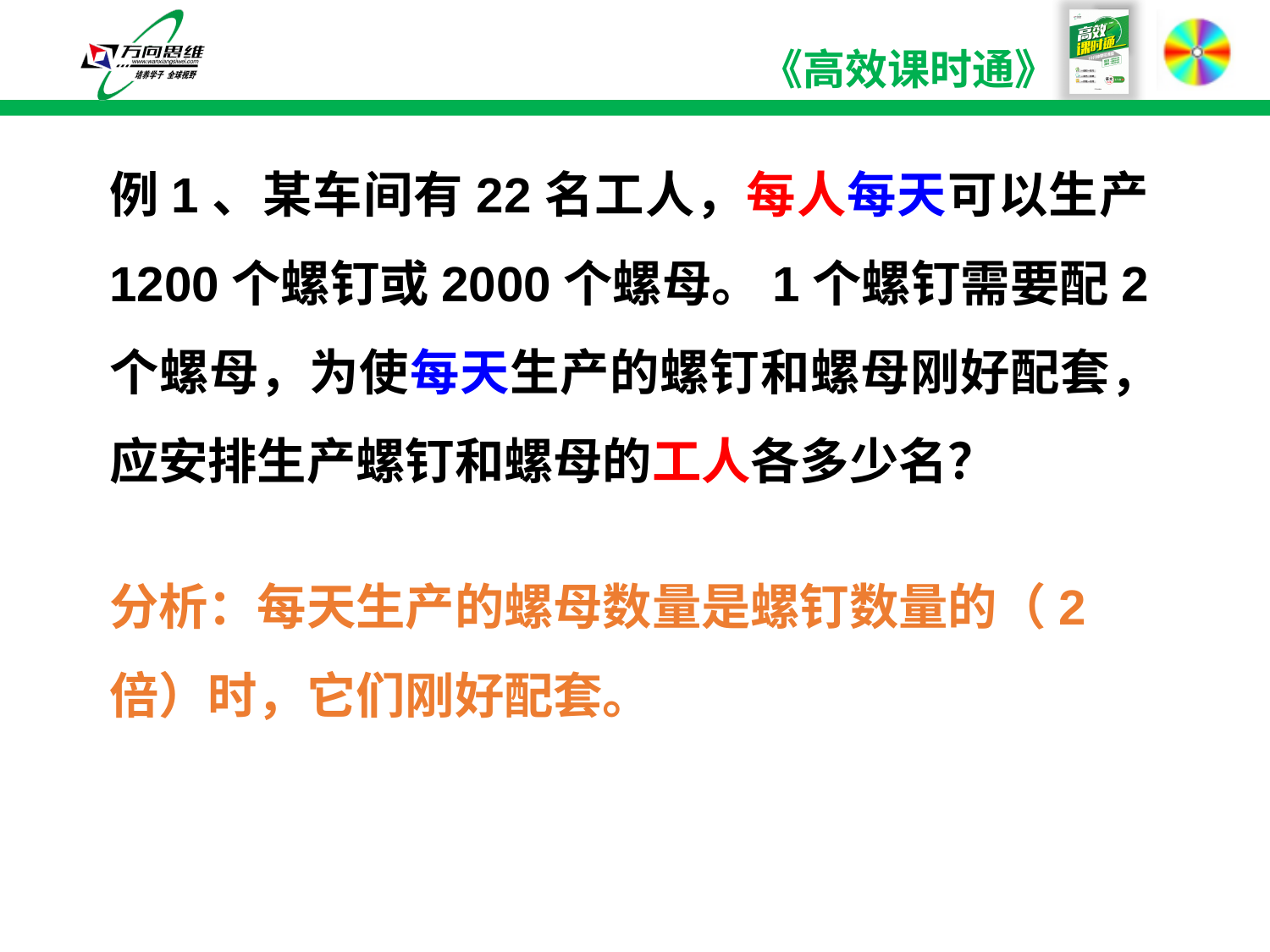

例1、某车间有22名工人，每人每天可以生产1200个螺钉或2000个螺母。1个螺钉需要配2个螺母，为使每天生产的螺钉和螺母刚好配套，应安排生产螺钉和螺母的工人各多少名？
分析：每天生产的螺母数量是螺钉数量的（2倍）时，它们刚好配套。